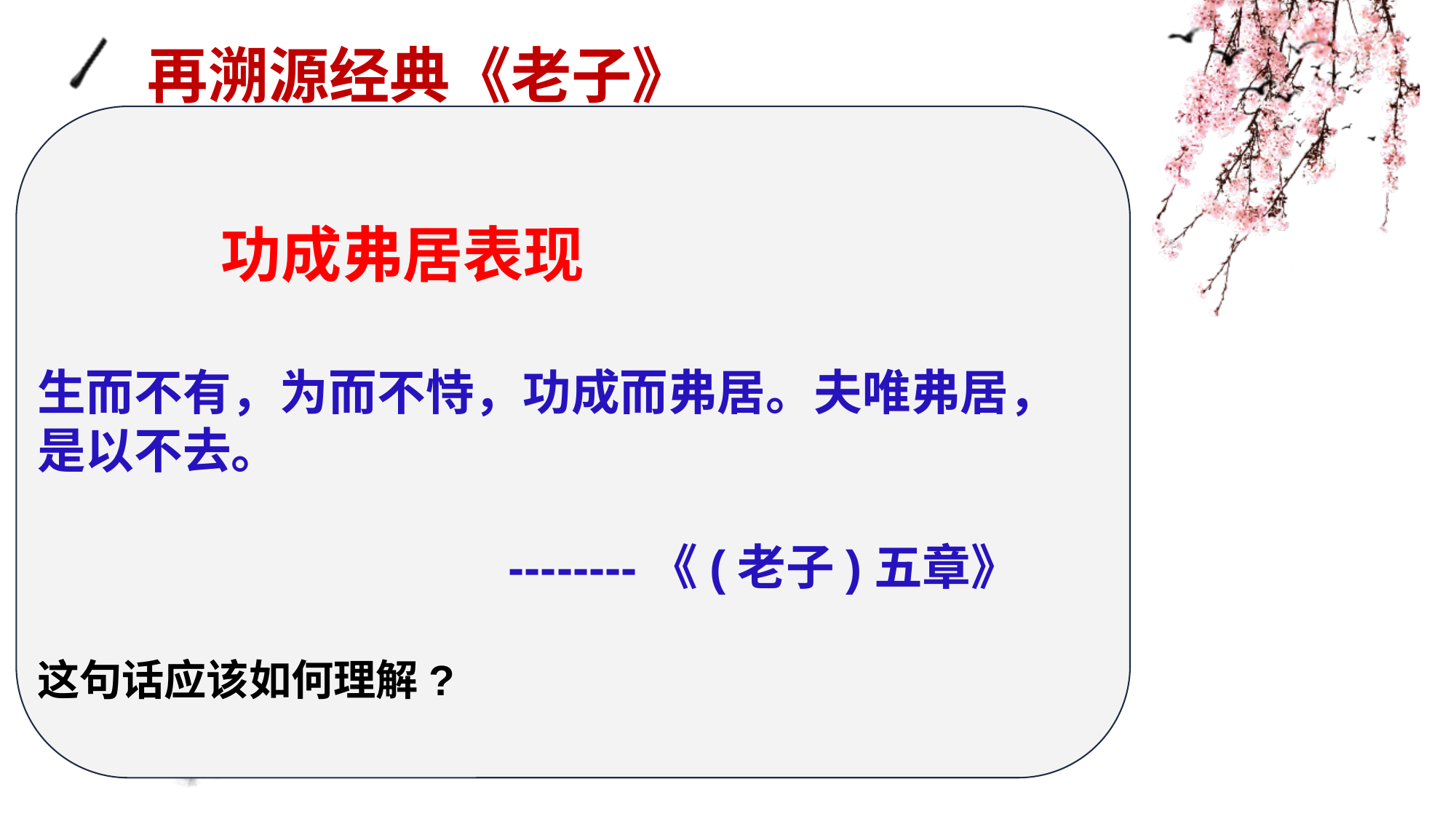

再溯源经典《老子》

                  功成弗居表现

生而不有，为而不恃，功成而弗居。夫唯弗居，是以不去。

                                   --------《(老子)五章》

这句话应该如何理解?